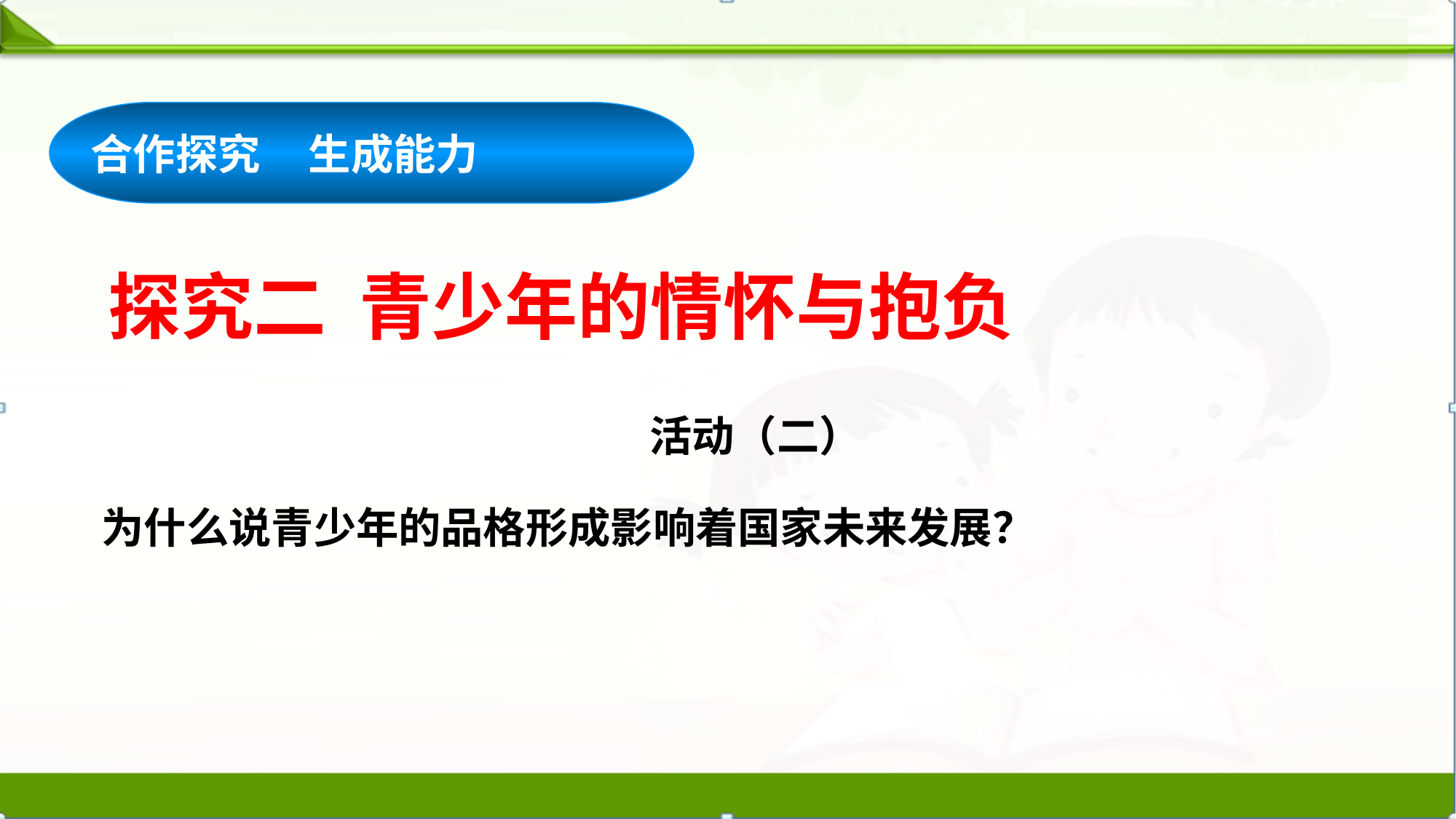

合作探究     生成能力
探究二  青少年的情怀与抱负
活动（二）

为什么说青少年的品格形成影响着国家未来发展？